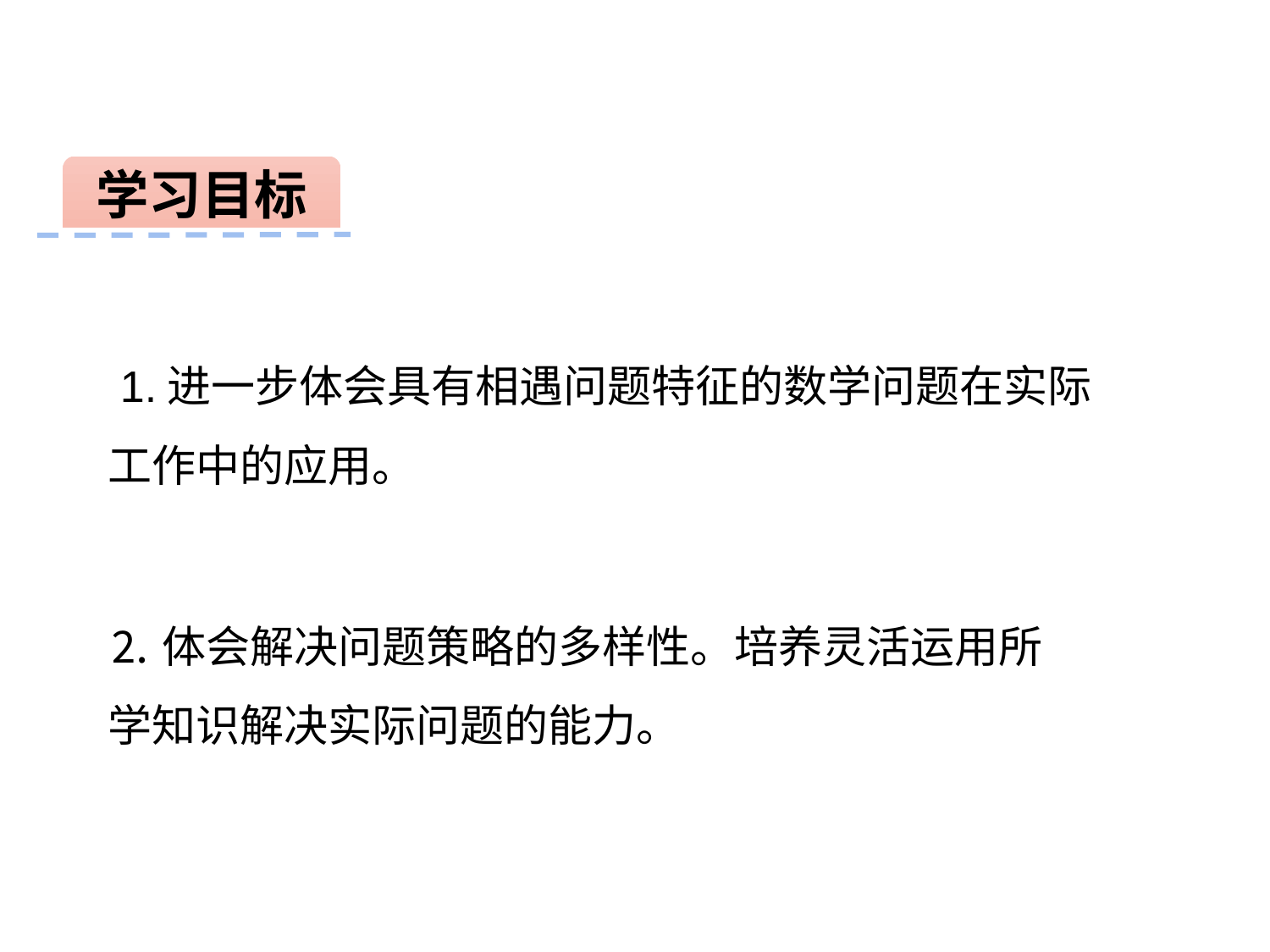

学习目标
 1.进一步体会具有相遇问题特征的数学问题在实际工作中的应用。
⒉体会解决问题策略的多样性。培养灵活运用所学知识解决实际问题的能力。